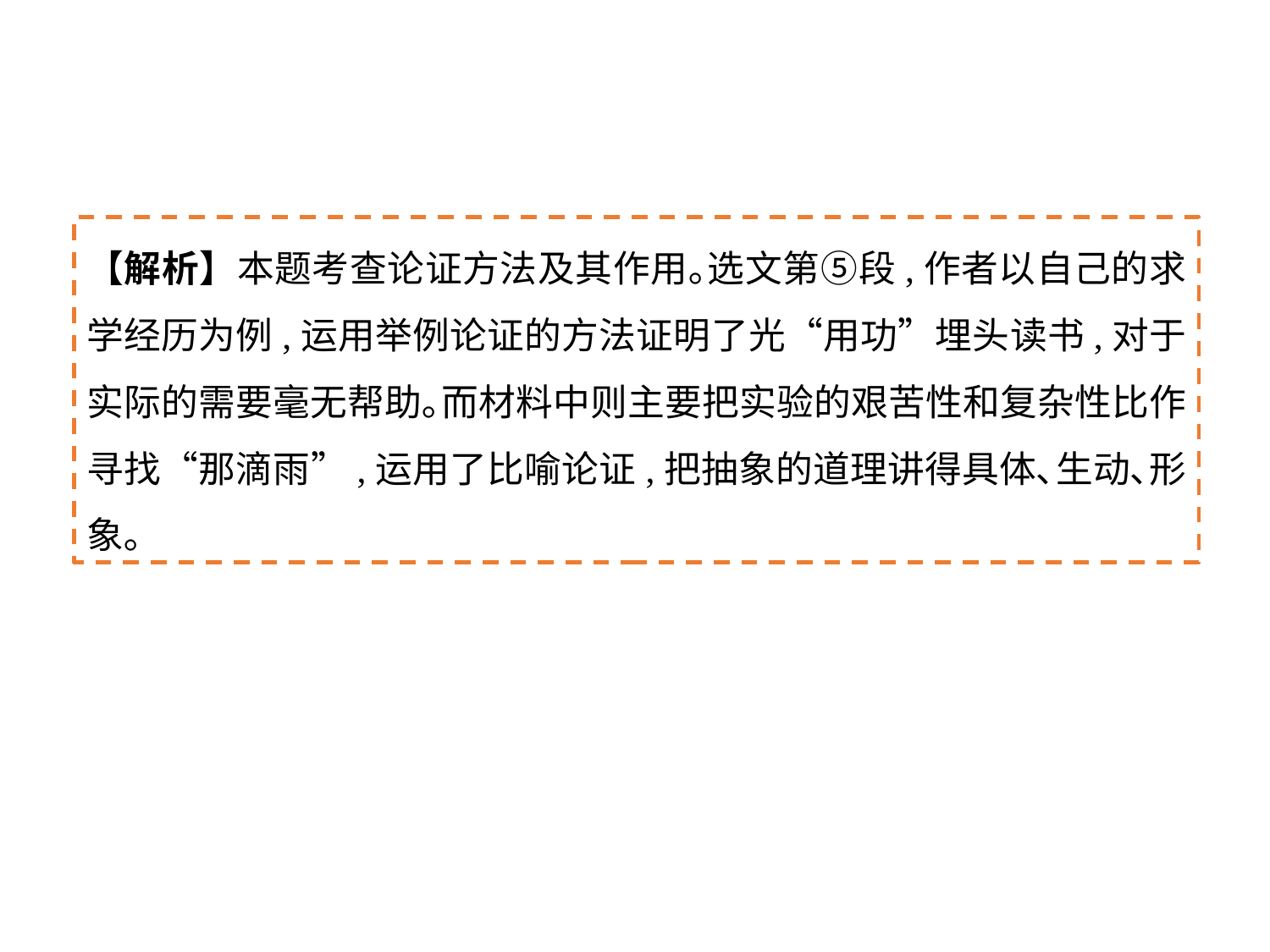

【解析】本题考查论证方法及其作用｡选文第⑤段,作者以自己的求学经历为例,运用举例论证的方法证明了光“用功”埋头读书,对于实际的需要毫无帮助｡而材料中则主要把实验的艰苦性和复杂性比作寻找“那滴雨”,运用了比喻论证,把抽象的道理讲得具体､生动､形象｡